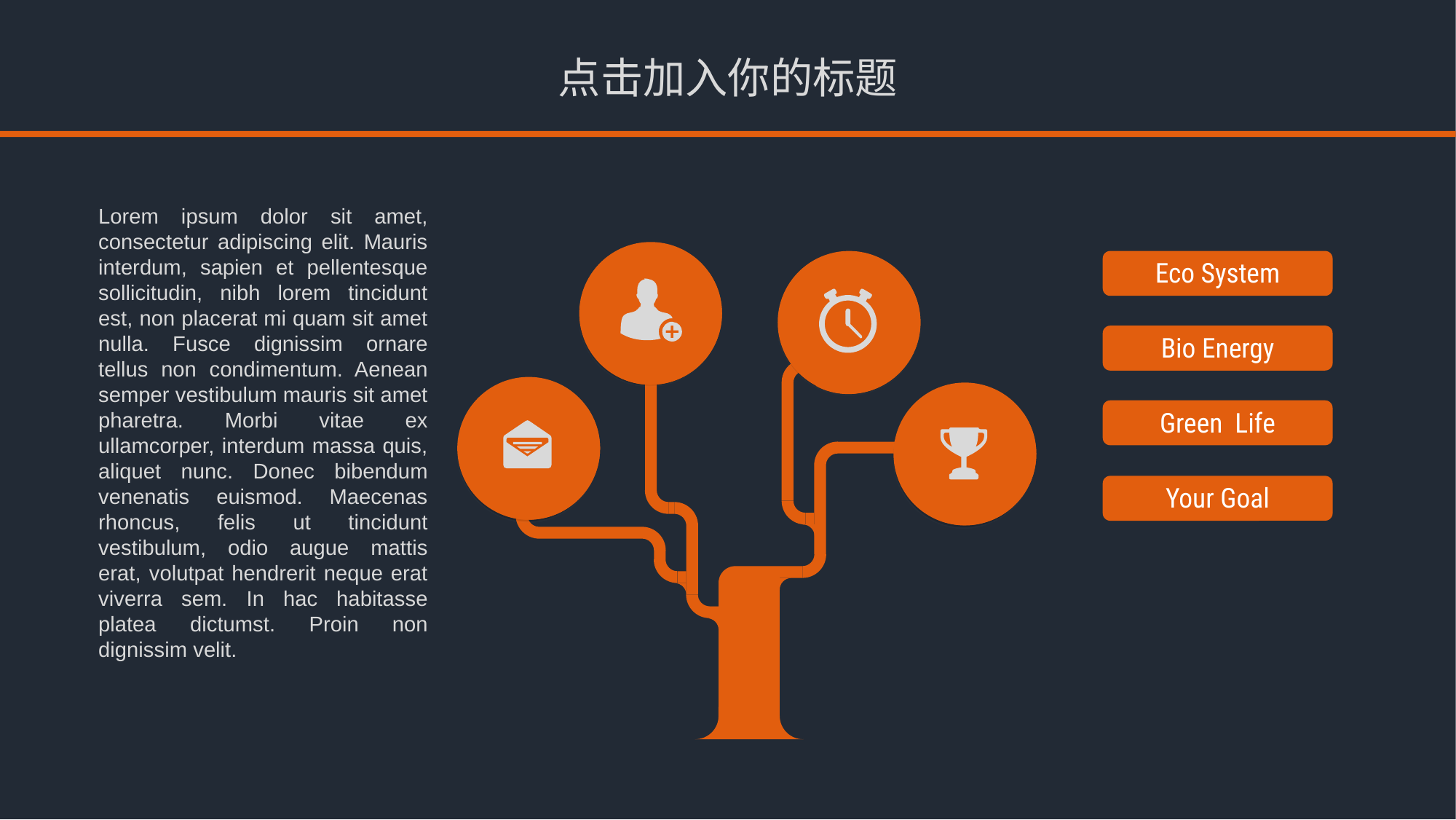

点击加入你的标题

Lorem ipsum dolor sit amet, consectetur adipiscing elit. Mauris interdum, sapien et pellentesque sollicitudin, nibh lorem tincidunt est, non placerat mi quam sit amet nulla. Fusce dignissim ornare tellus non condimentum. Aenean semper vestibulum mauris sit amet pharetra. Morbi vitae ex ullamcorper, interdum massa quis, aliquet nunc. Donec bibendum venenatis euismod. Maecenas rhoncus, felis ut tincidunt vestibulum, odio augue mattis erat, volutpat hendrerit neque erat viverra sem. In hac habitasse platea dictumst. Proin non dignissim velit.

Eco System

Bio Energy

Green  Life

Your Goal